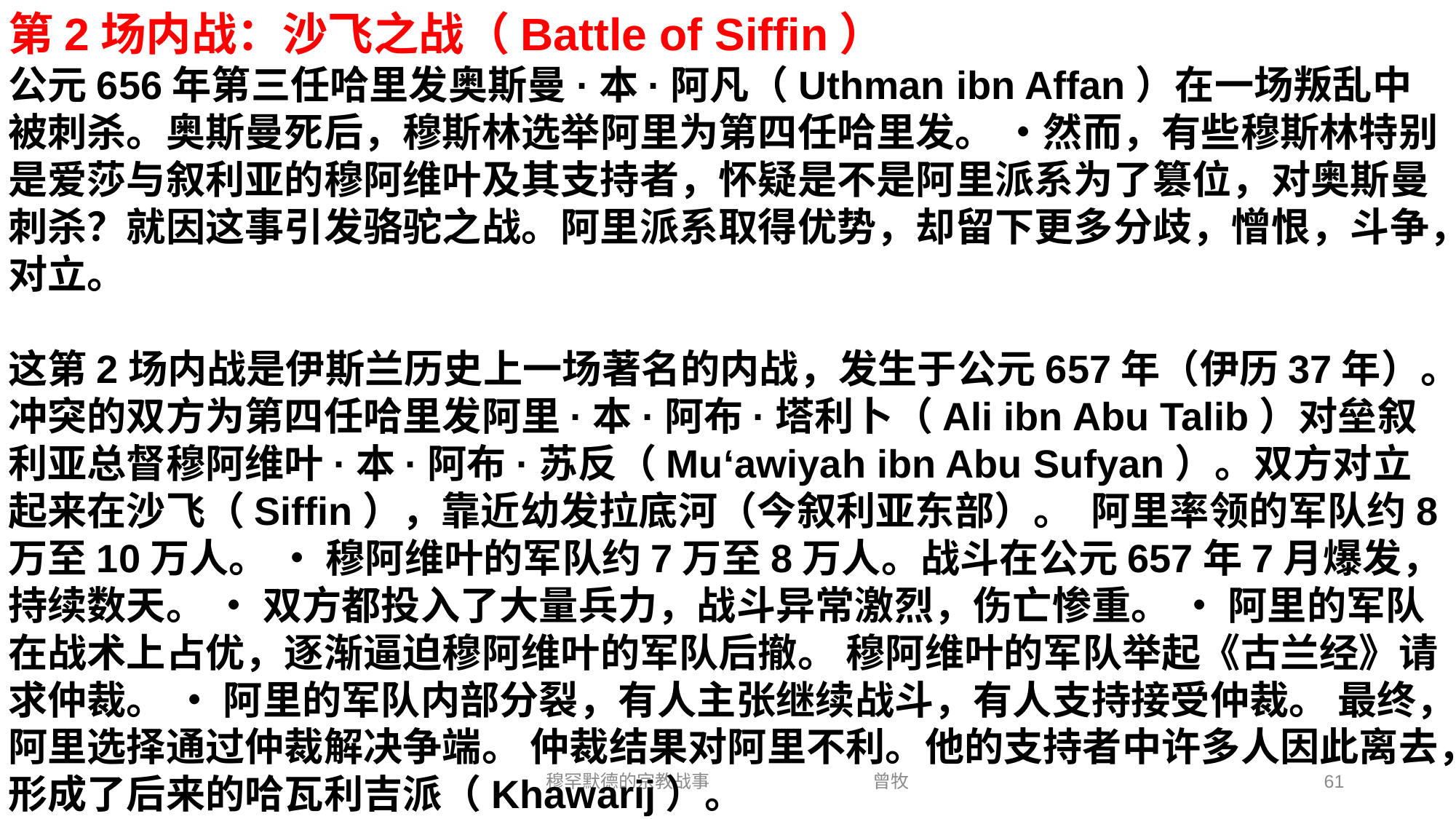

第2场内战：沙飞之战（Battle of Siffin）
公元656年第三任哈里发奥斯曼·本·阿凡（Uthman ibn Affan）在一场叛乱中被刺杀。奥斯曼死后，穆斯林选举阿里为第四任哈里发。 •然而，有些穆斯林特别是爱莎与叙利亚的穆阿维叶及其支持者，怀疑是不是阿里派系为了篡位，对奥斯曼刺杀？就因这事引发骆驼之战。阿里派系取得优势，却留下更多分歧，憎恨，斗争，对立。

这第2场内战是伊斯兰历史上一场著名的内战，发生于公元657年（伊历37年）。冲突的双方为第四任哈里发阿里·本·阿布·塔利卜（Ali ibn Abu Talib）对垒叙利亚总督穆阿维叶·本·阿布·苏反（Mu‘awiyah ibn Abu Sufyan）。双方对立起来在沙飞（Siffin），靠近幼发拉底河（今叙利亚东部）。  阿里率领的军队约8万至10万人。 • 穆阿维叶的军队约7万至8万人。战斗在公元657年7月爆发，持续数天。 • 双方都投入了大量兵力，战斗异常激烈，伤亡惨重。 • 阿里的军队在战术上占优，逐渐逼迫穆阿维叶的军队后撤。 穆阿维叶的军队举起《古兰经》请求仲裁。 • 阿里的军队内部分裂，有人主张继续战斗，有人支持接受仲裁。 最终，阿里选择通过仲裁解决争端。 仲裁结果对阿里不利。他的支持者中许多人因此离去，形成了后来的哈瓦利吉派（Khawarij）。
穆罕默德的宗教战事                             曾牧
61